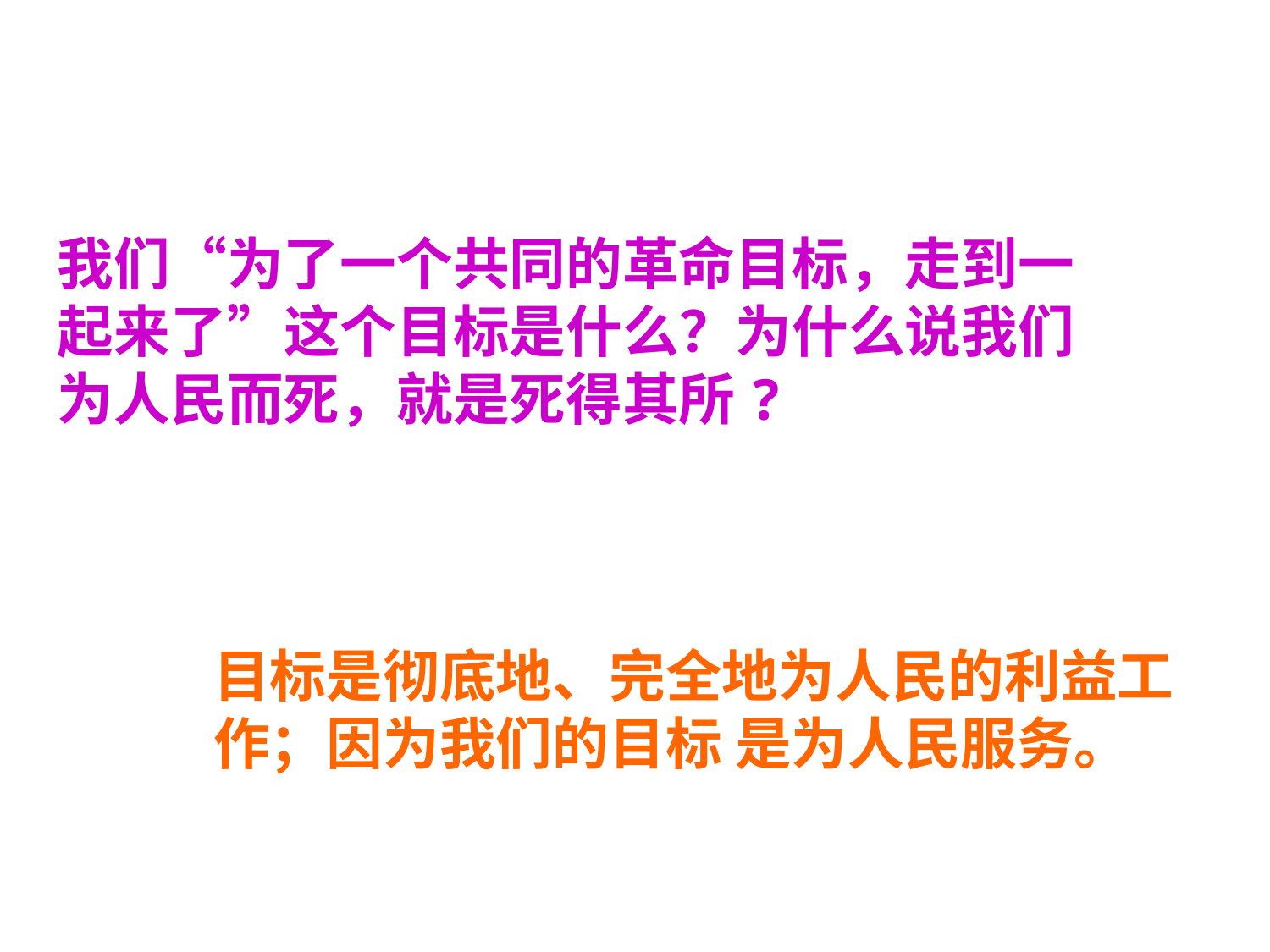

我们“为了一个共同的革命目标，走到一起来了”这个目标是什么？为什么说我们为人民而死，就是死得其所?
目标是彻底地、完全地为人民的利益工作；因为我们的目标 是为人民服务。